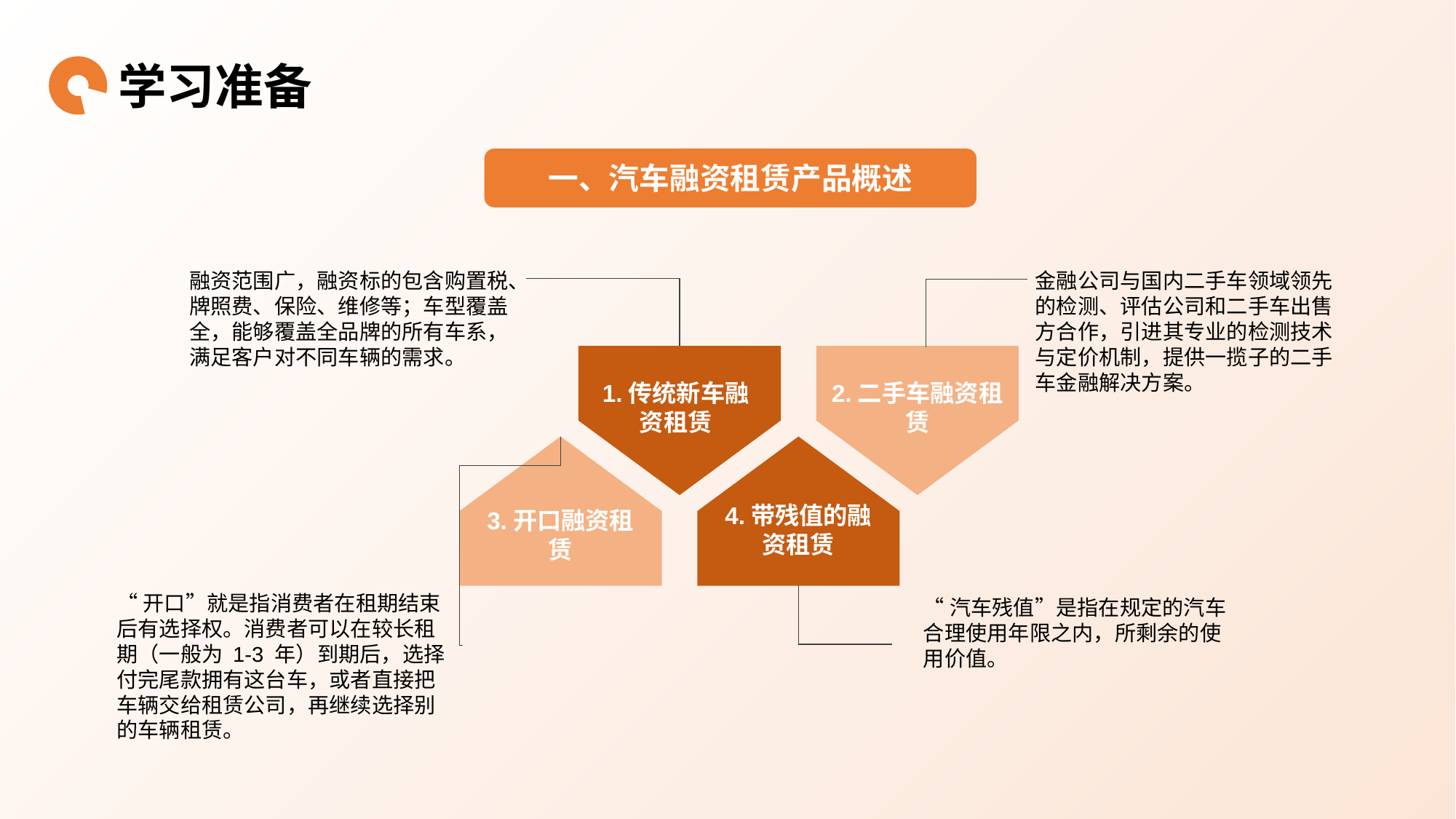

学习准备

一、汽车融资租赁产品概述
金融公司与国内二手车领域领先的检测、评估公司和二手车出售方合作，引进其专业的检测技术与定价机制，提供一揽子的二手车金融解决方案。
融资范围广，融资标的包含购置税、牌照费、保险、维修等；车型覆盖全，能够覆盖全品牌的所有车系，满足客户对不同车辆的需求。

1.传统新车融资租赁

2.二手车融资租赁

3.开口融资租赁

4.带残值的融资租赁
“开口”就是指消费者在租期结束后有选择权。消费者可以在较长租期（一般为 1-3 年）到期后，选择付完尾款拥有这台车，或者直接把车辆交给租赁公司，再继续选择别的车辆租赁。
“汽车残值”是指在规定的汽车合理使用年限之内，所剩余的使用价值。